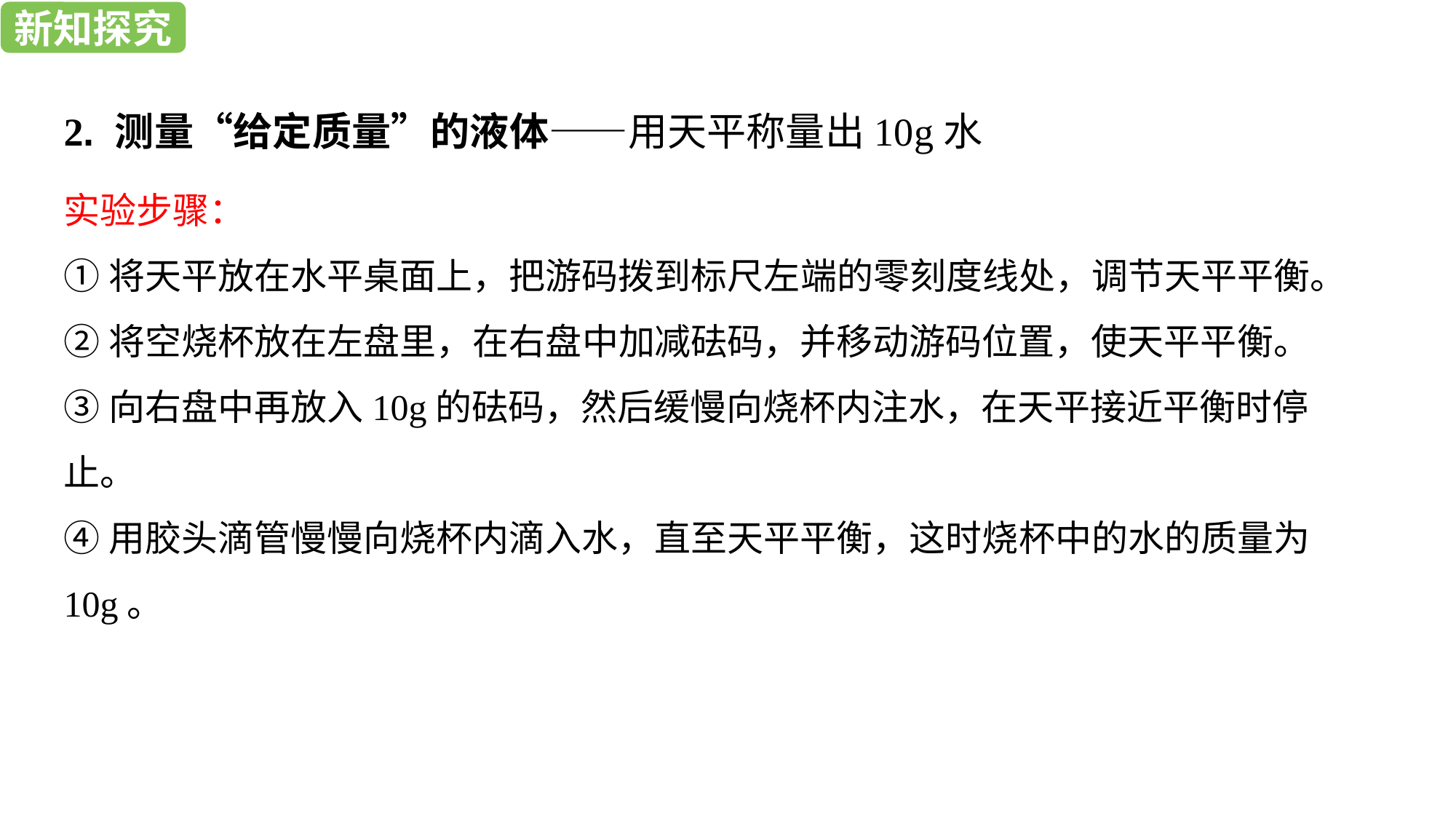

新知探究
新知探究
2. 测量“给定质量”的液体——用天平称量出10g水
实验步骤：
①将天平放在水平桌面上，把游码拨到标尺左端的零刻度线处，调节天平平衡。
②将空烧杯放在左盘里，在右盘中加减砝码，并移动游码位置，使天平平衡。
③向右盘中再放入10g的砝码，然后缓慢向烧杯内注水，在天平接近平衡时停止。
④用胶头滴管慢慢向烧杯内滴入水，直至天平平衡，这时烧杯中的水的质量为10g。